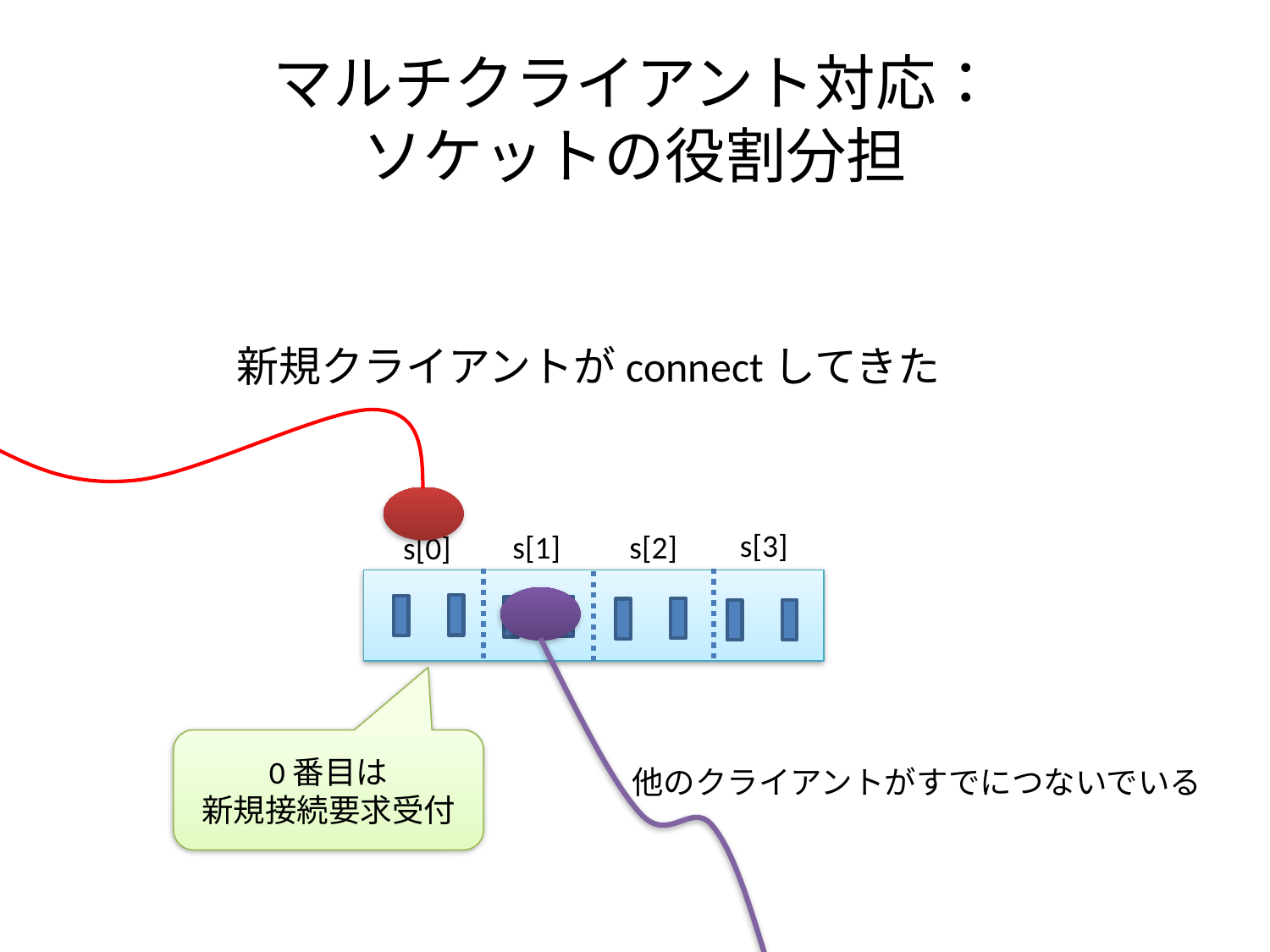

# マルチクライアント対応： ソケットの役割分担

新規クライアントがconnectしてきた

s[3]
s[1]
s[2]
s[0]

0番目は
新規接続要求受付
他のクライアントがすでにつないでいる